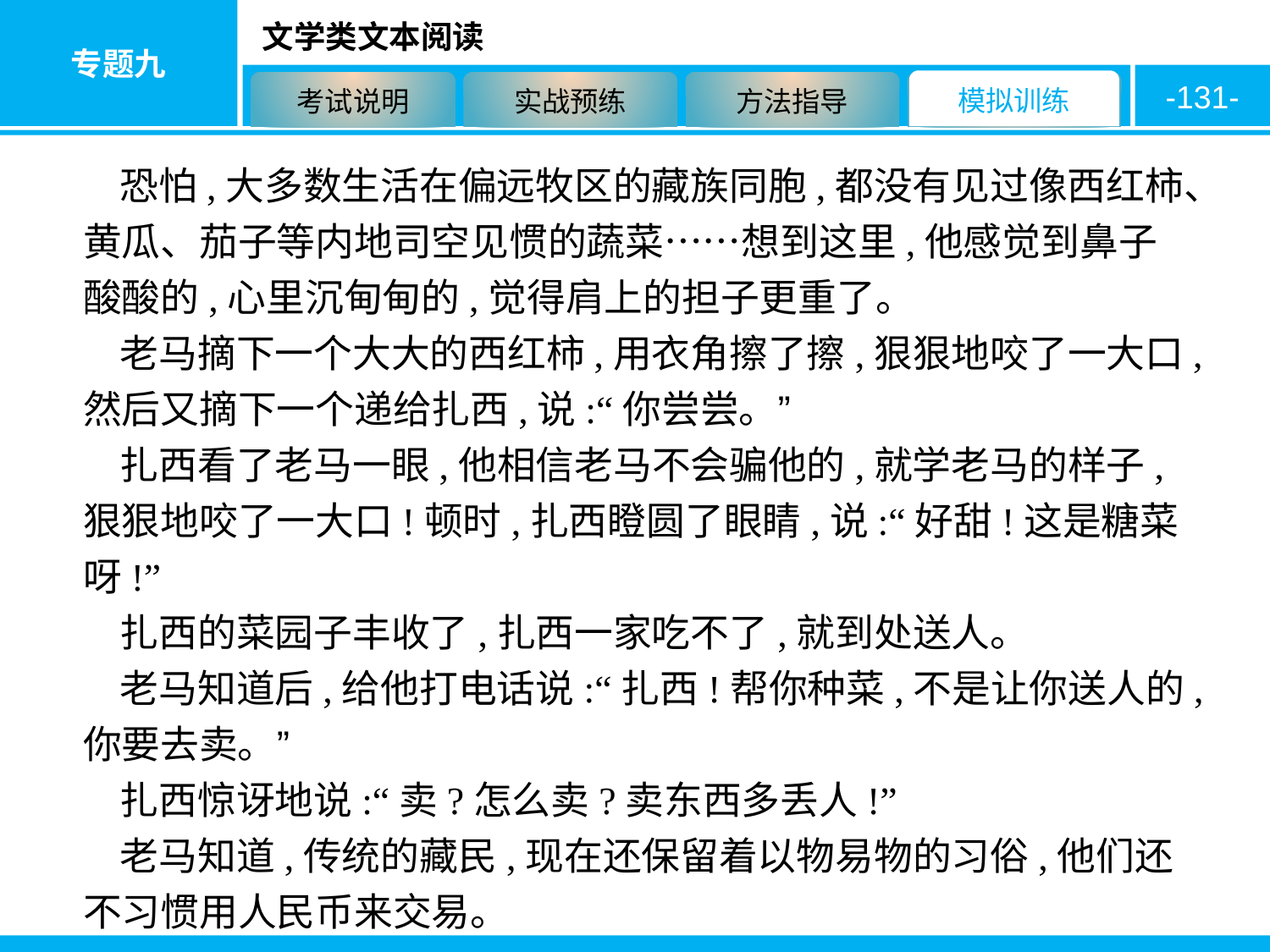

-131-
恐怕,大多数生活在偏远牧区的藏族同胞,都没有见过像西红柿、黄瓜、茄子等内地司空见惯的蔬菜……想到这里,他感觉到鼻子酸酸的,心里沉甸甸的,觉得肩上的担子更重了。
老马摘下一个大大的西红柿,用衣角擦了擦,狠狠地咬了一大口,然后又摘下一个递给扎西,说:“你尝尝。”
扎西看了老马一眼,他相信老马不会骗他的,就学老马的样子,狠狠地咬了一大口!顿时,扎西瞪圆了眼睛,说:“好甜!这是糖菜呀!”
扎西的菜园子丰收了,扎西一家吃不了,就到处送人。
老马知道后,给他打电话说:“扎西!帮你种菜,不是让你送人的,你要去卖。”
扎西惊讶地说:“卖?怎么卖?卖东西多丢人!”
老马知道,传统的藏民,现在还保留着以物易物的习俗,他们还不习惯用人民币来交易。